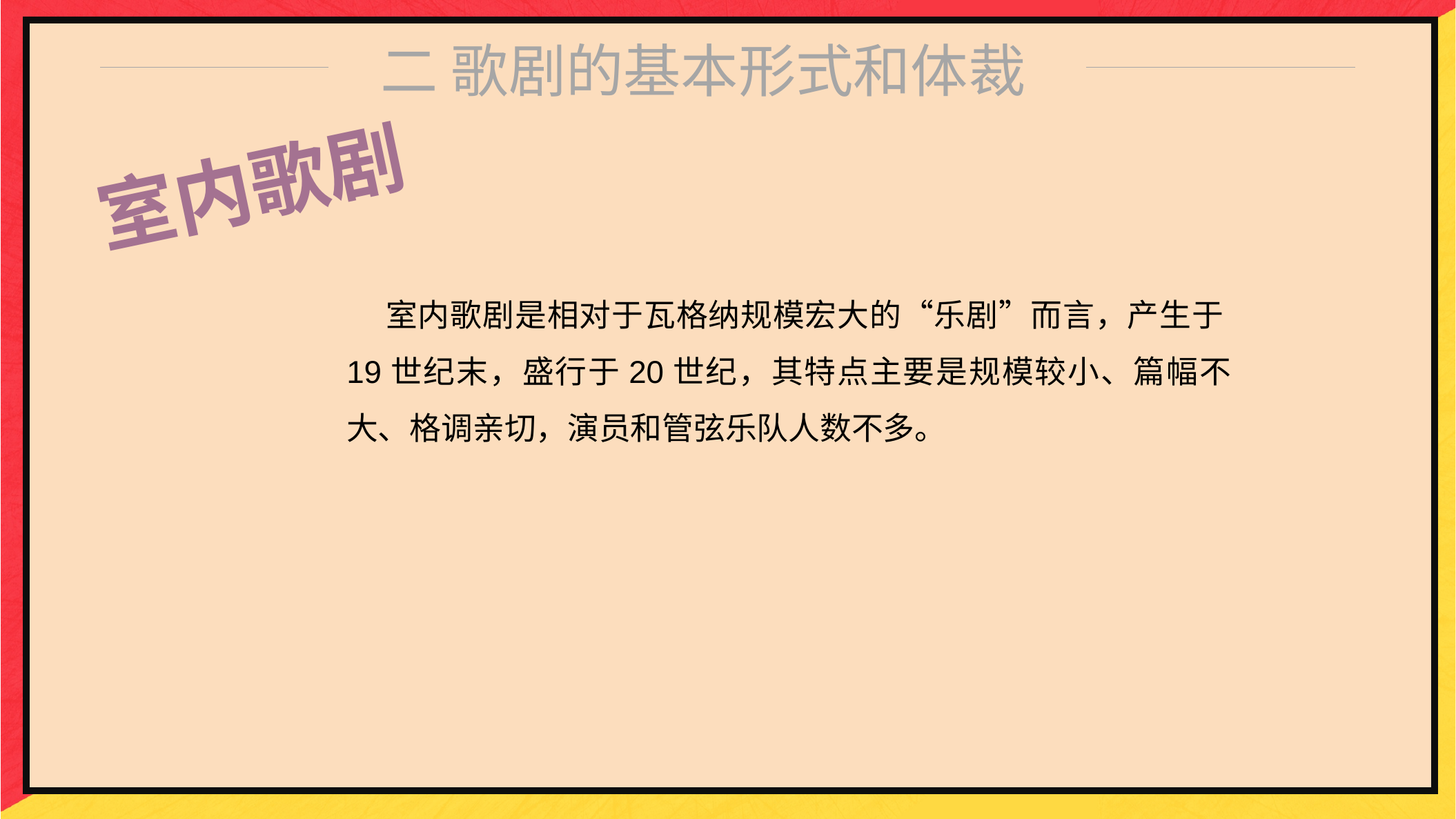

二 歌剧的基本形式和体裁
室内歌剧
    室内歌剧是相对于瓦格纳规模宏大的“乐剧”而言，产生于19世纪末，盛行于20世纪，其特点主要是规模较小、篇幅不大、格调亲切，演员和管弦乐队人数不多。